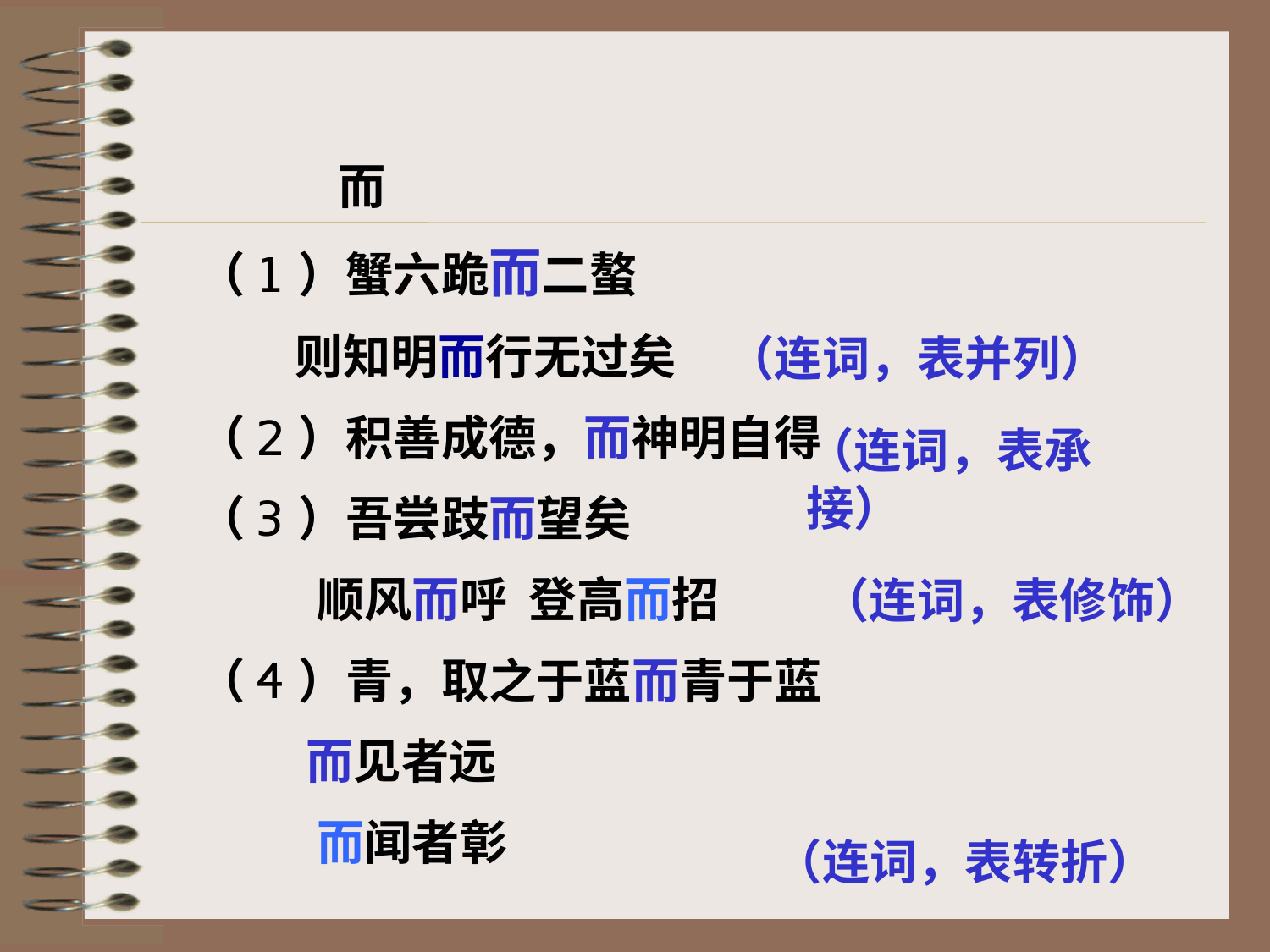

而
（1）蟹六跪而二螯
        则知明而行无过矣
（2）积善成德，而神明自得
（3）吾尝跂而望矣
          顺风而呼  登高而招
（4）青，取之于蓝而青于蓝
         而见者远
          而闻者彰

（连词，表并列）
（连词，表承接）
（连词，表修饰）

（连词，表转折）